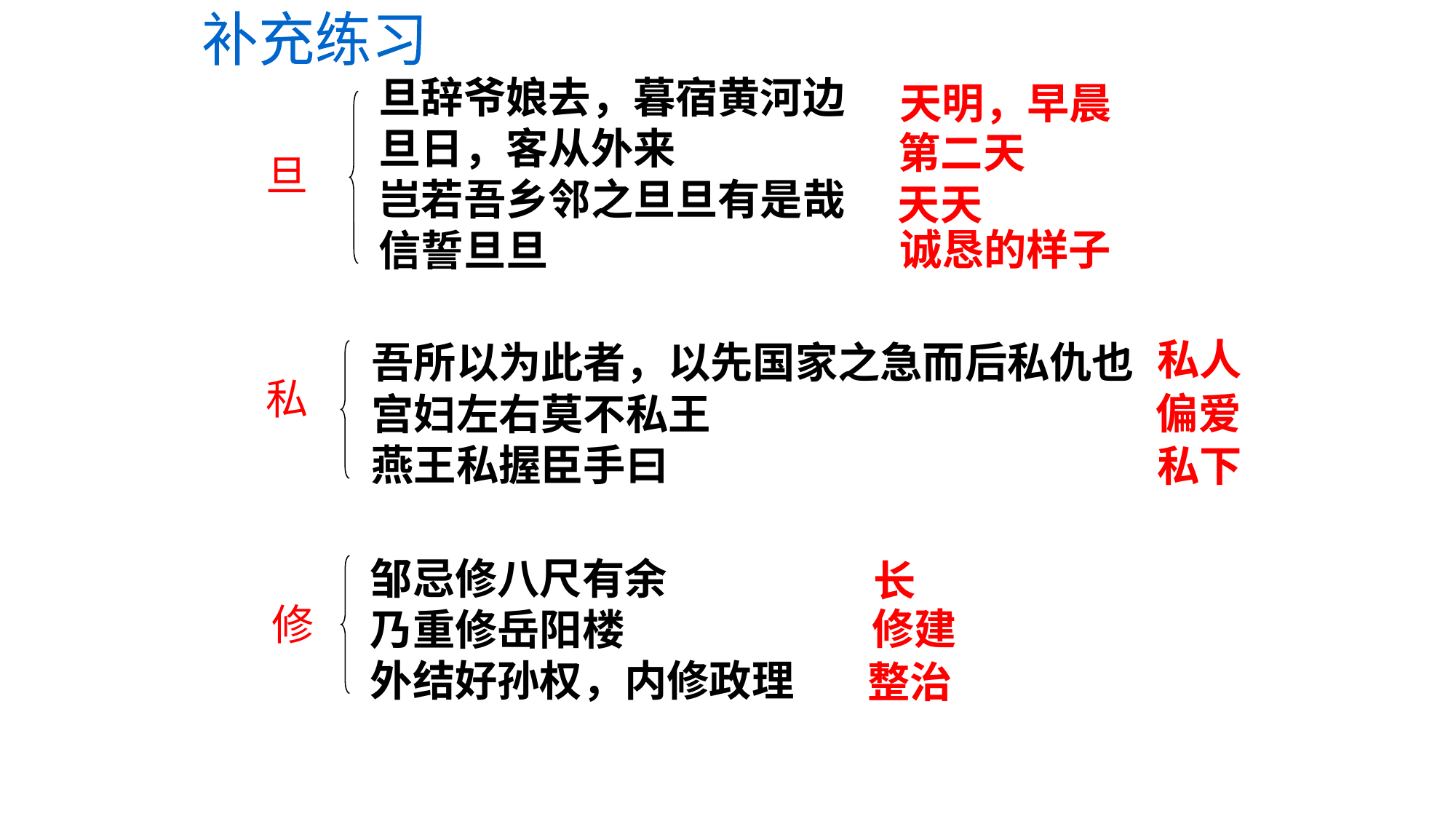

补充练习
旦辞爷娘去，暮宿黄河边
旦日，客从外来
岂若吾乡邻之旦旦有是哉
信誓旦旦
天明，早晨

第二天
旦
天天
诚恳的样子
私人
吾所以为此者，以先国家之急而后私仇也
宫妇左右莫不私王
燕王私握臣手曰

私
偏爱
私下
邹忌修八尺有余
乃重修岳阳楼
外结好孙权，内修政理
长

修
修建
整治